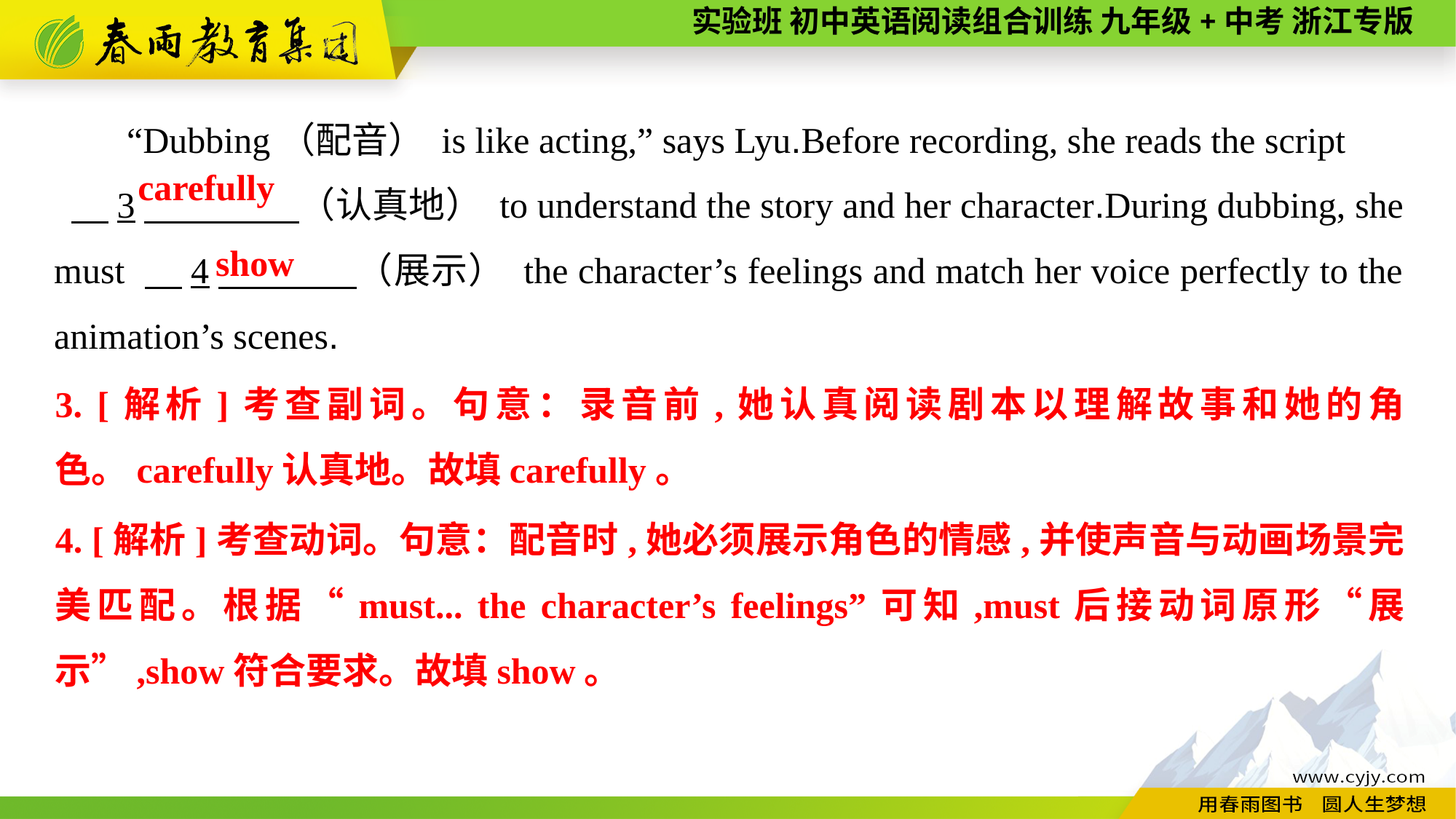

“Dubbing（配音） is like acting,” says Lyu.Before recording, she reads the script
 　3　              （认真地） to understand the story and her character.During dubbing, she must 　4　           （展示） the character’s feelings and match her voice perfectly to the animation’s scenes.
carefully
show
3. [解析]考查副词。句意：录音前,她认真阅读剧本以理解故事和她的角色。carefully认真地。故填carefully。
4. [解析]考查动词。句意：配音时,她必须展示角色的情感,并使声音与动画场景完美匹配。根据“must... the character’s feelings”可知,must后接动词原形“展示”,show符合要求。故填show。